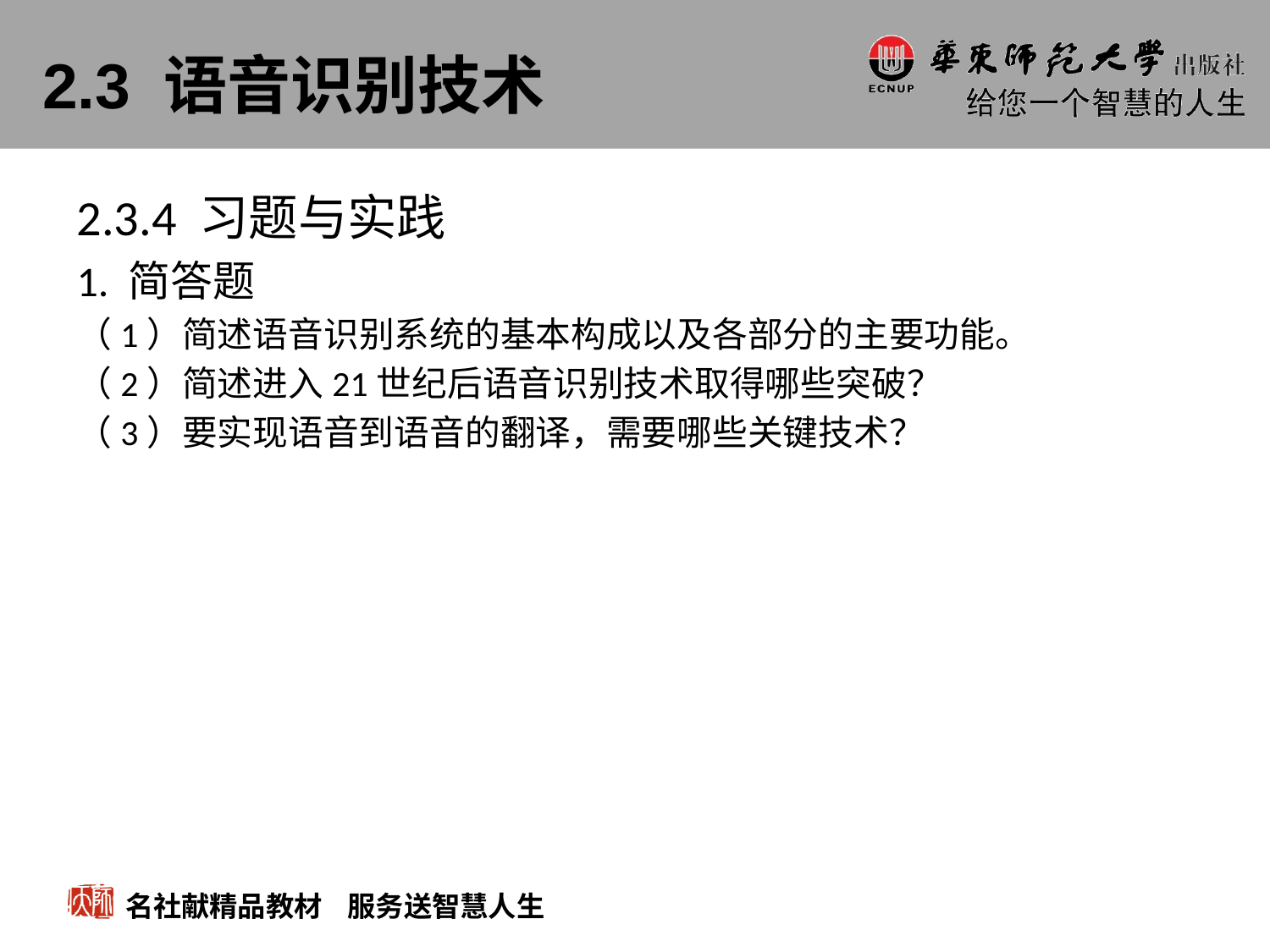

# 2.3 语音识别技术
2.3.4 习题与实践
1. 简答题
（1）简述语音识别系统的基本构成以及各部分的主要功能。
（2）简述进入21世纪后语音识别技术取得哪些突破？
（3）要实现语音到语音的翻译，需要哪些关键技术？